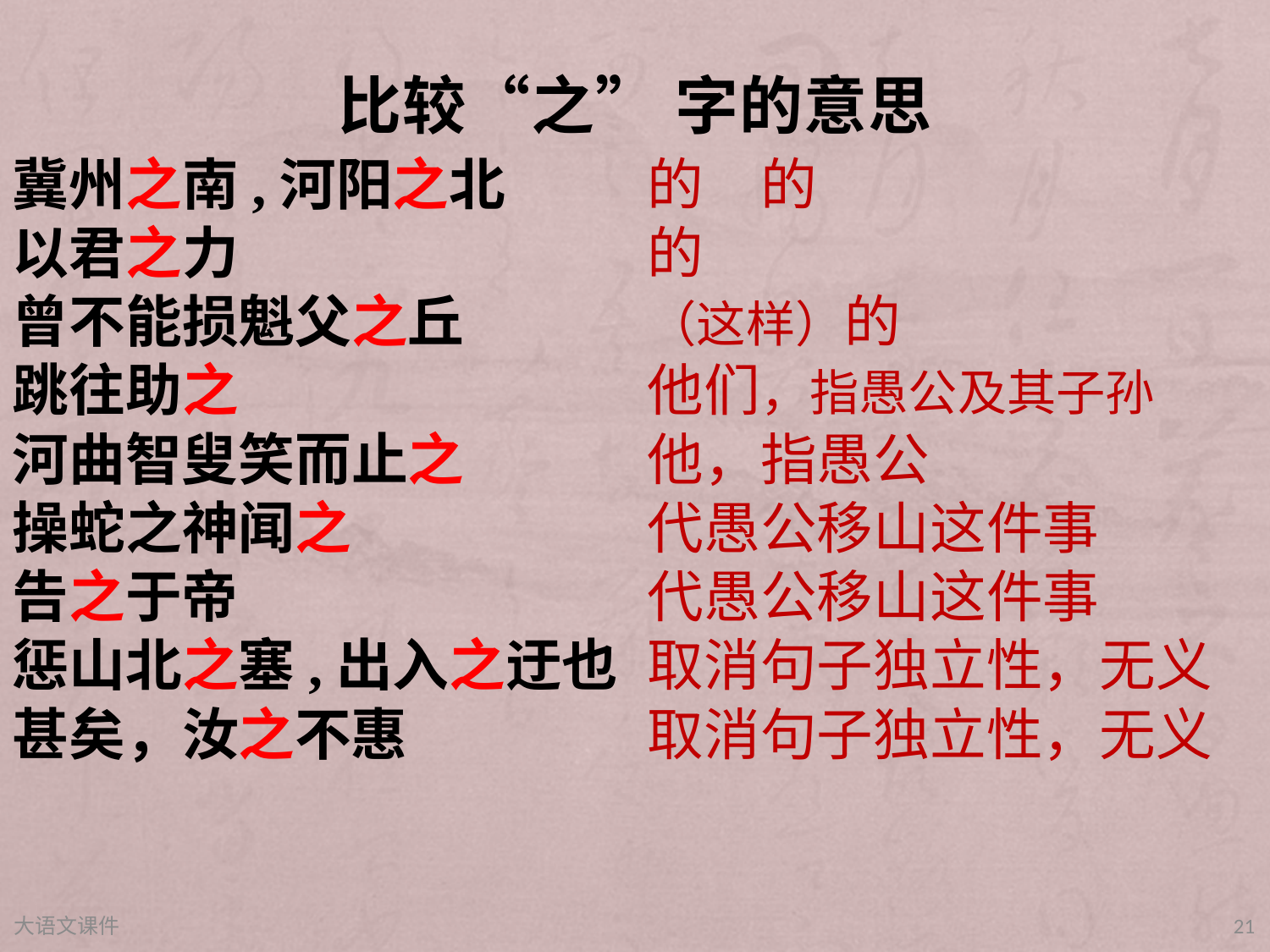

# 比较“之” 字的意思
冀州之南,河阳之北
以君之力
曾不能损魁父之丘
跳往助之
河曲智叟笑而止之
操蛇之神闻之
告之于帝
惩山北之塞,出入之迂也
甚矣，汝之不惠
的　的
的
（这样）的
他们，指愚公及其子孙
他，指愚公
代愚公移山这件事
代愚公移山这件事
取消句子独立性，无义
取消句子独立性，无义
大语文课件
21